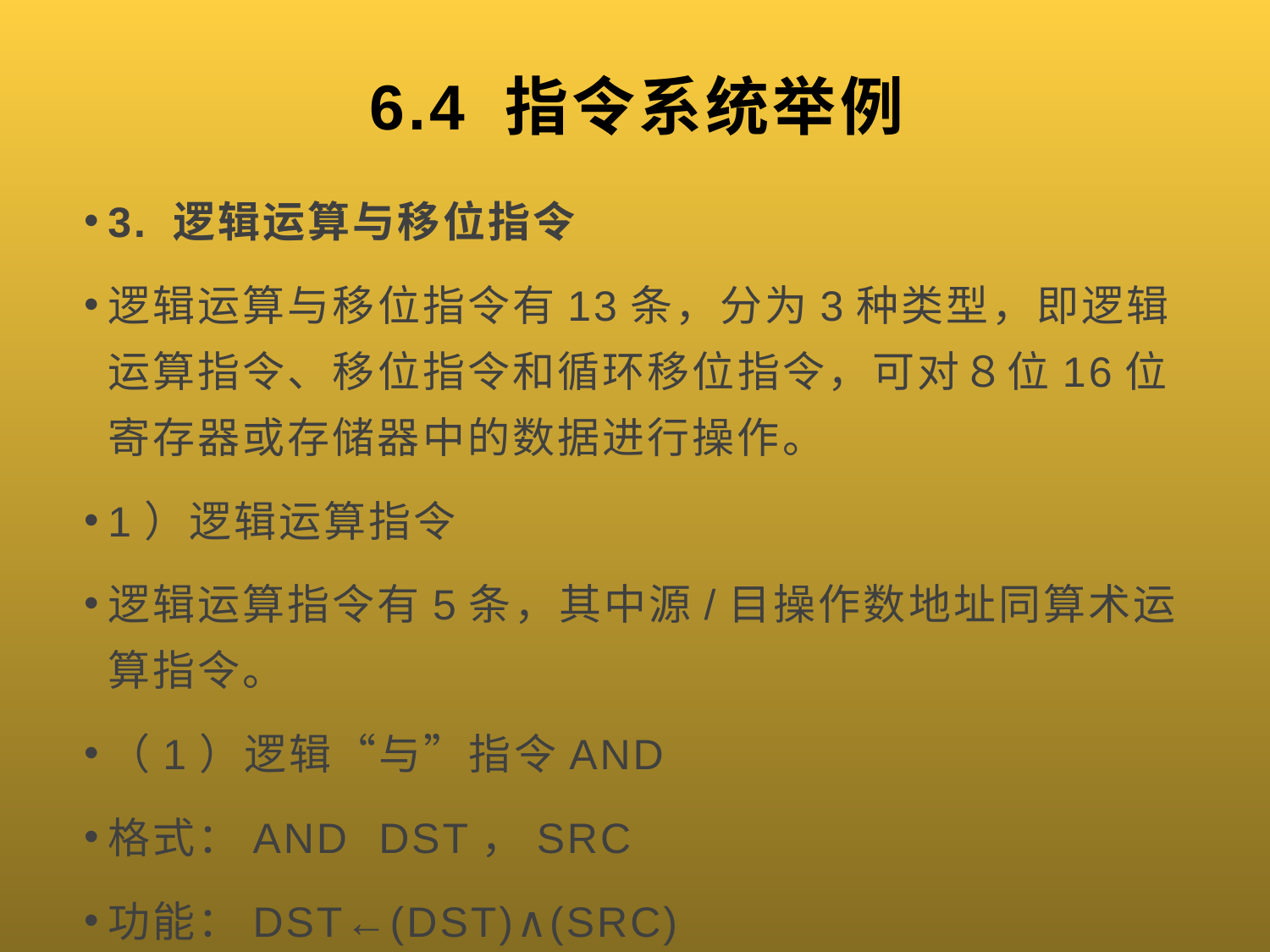

# 6.4 指令系统举例
3. 逻辑运算与移位指令
逻辑运算与移位指令有13条，分为3种类型，即逻辑运算指令、移位指令和循环移位指令，可对８位16位寄存器或存储器中的数据进行操作。
1）逻辑运算指令
逻辑运算指令有5条，其中源/目操作数地址同算术运算指令。
（1）逻辑“与”指令AND
格式：AND  DST，SRC
功能：DST←(DST)∧(SRC)